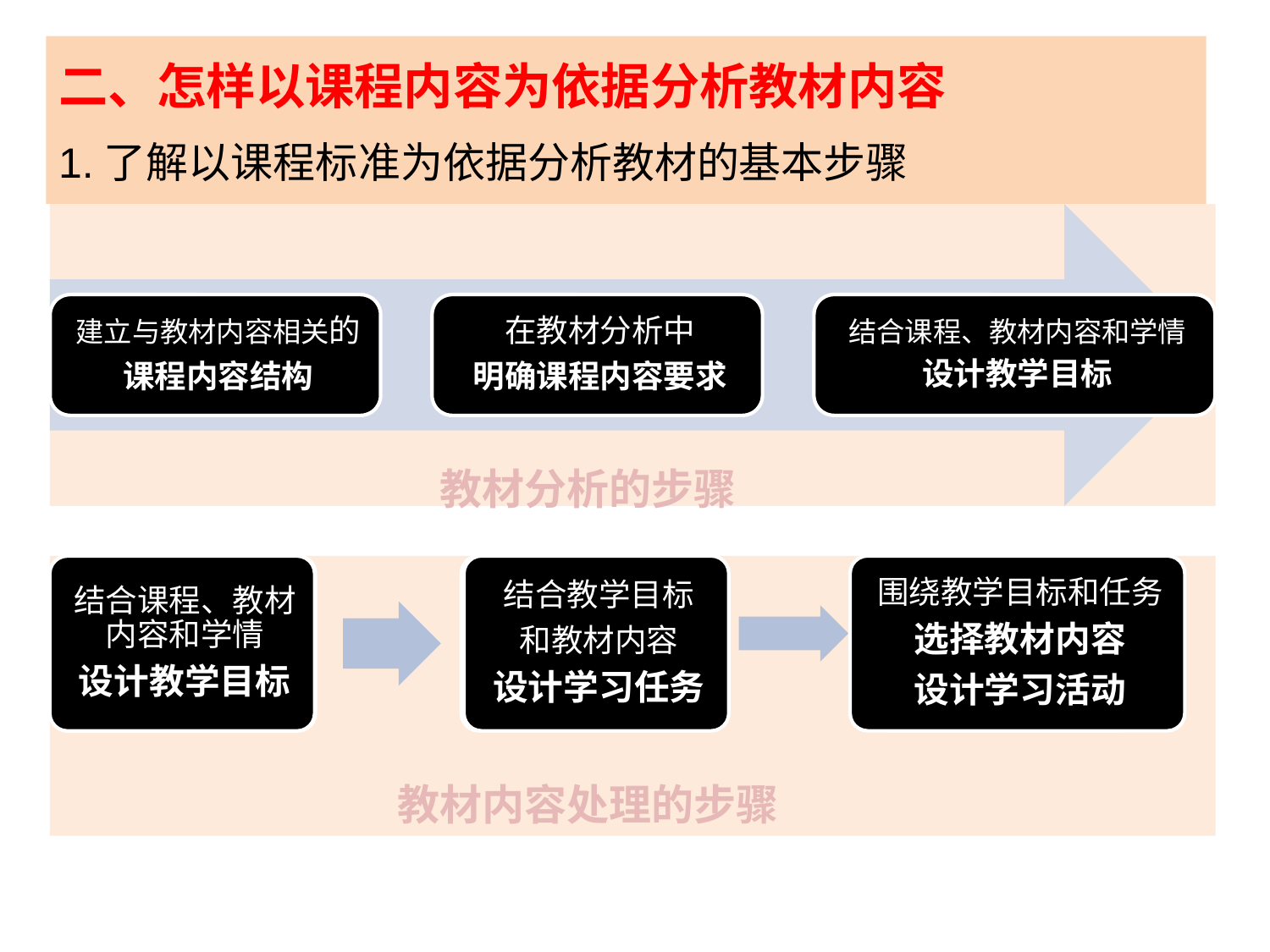

二、怎样以课程内容为依据分析教材内容
1.了解以课程标准为依据分析教材的基本步骤
建立与教材内容相关的
课程内容结构
在教材分析中
明确课程内容要求
结合课程、教材内容和学情
设计教学目标
教材分析的步骤
结合课程、教材内容和学情
设计教学目标

结合教学目标
和教材内容
设计学习任务

围绕教学目标和任务
选择教材内容
设计学习活动
教材内容处理的步骤